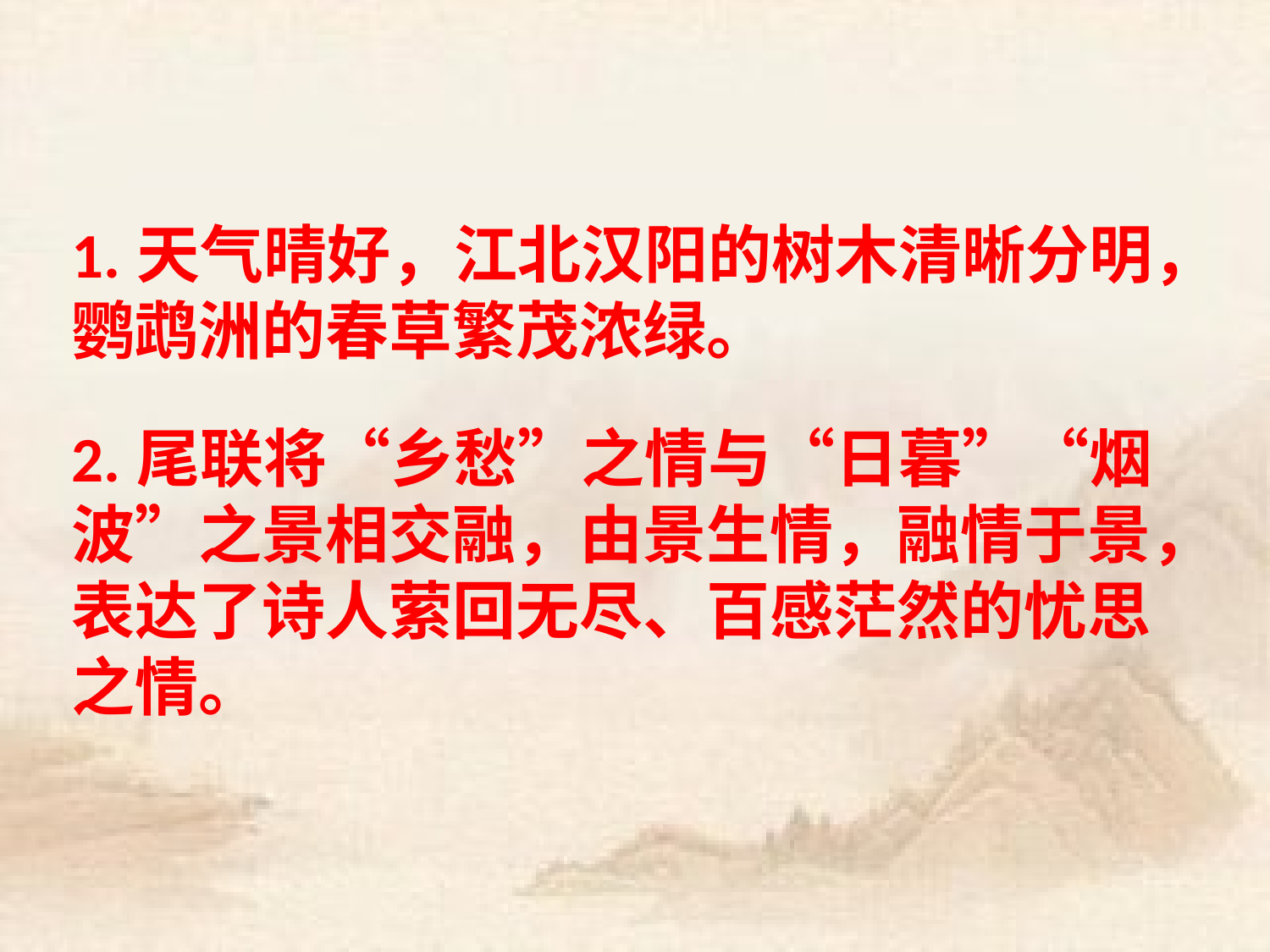

1.天气晴好，江北汉阳的树木清晰分明，鹦鹉洲的春草繁茂浓绿。
2.尾联将“乡愁”之情与“日暮”“烟波”之景相交融，由景生情，融情于景，表达了诗人萦回无尽、百感茫然的忧思之情。